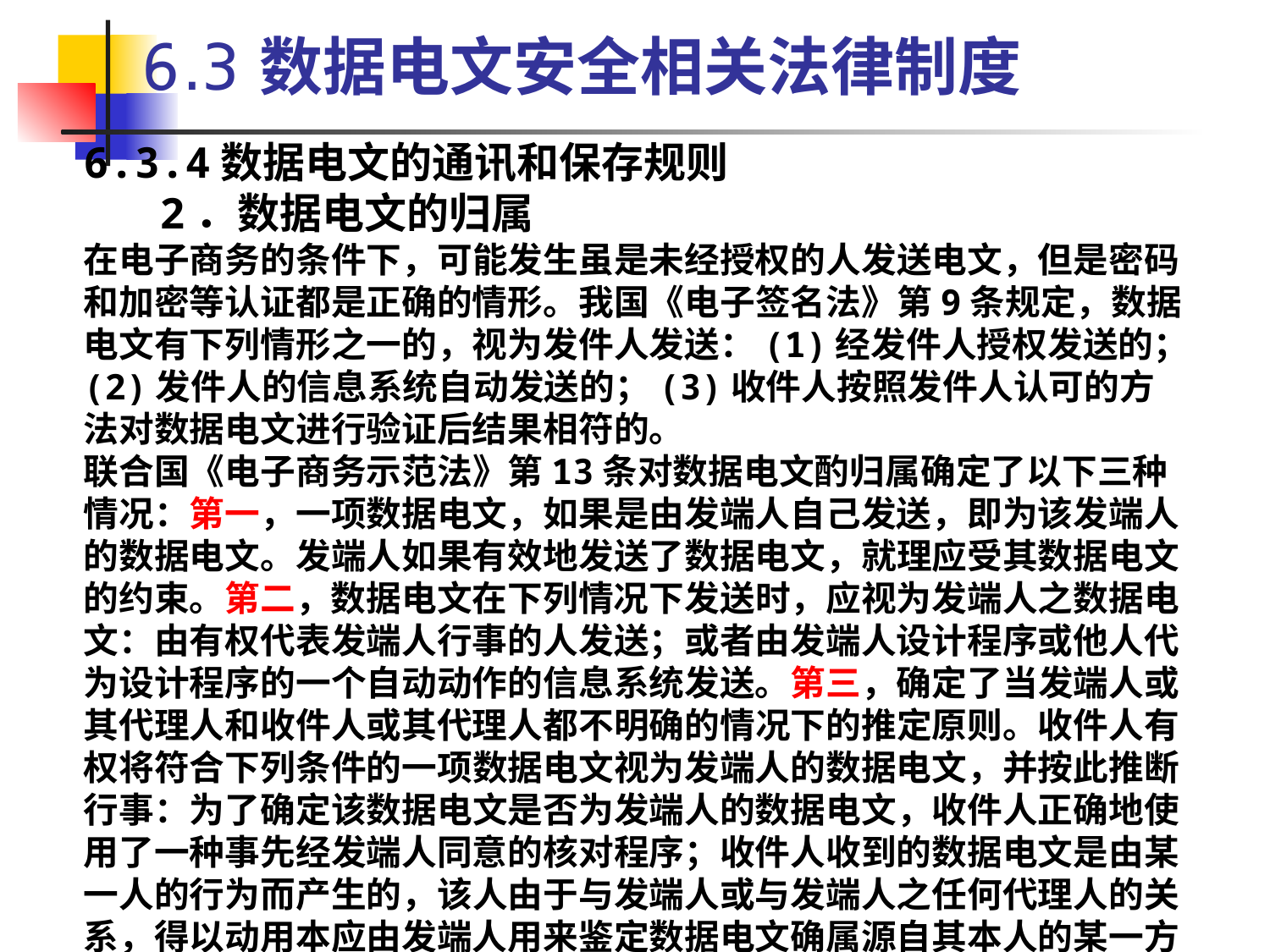

6.3数据电文安全相关法律制度
6.3.4数据电文的通讯和保存规则
   2．数据电文的归属
在电子商务的条件下，可能发生虽是未经授权的人发送电文，但是密码和加密等认证都是正确的情形。我国《电子签名法》第9条规定，数据电文有下列情形之一的，视为发件人发送：(1)经发件人授权发送的；(2)发件人的信息系统自动发送的；(3)收件人按照发件人认可的方法对数据电文进行验证后结果相符的。
联合国《电子商务示范法》第13条对数据电文酌归属确定了以下三种情况：第一，一项数据电文，如果是由发端人自己发送，即为该发端人的数据电文。发端人如果有效地发送了数据电文，就理应受其数据电文的约束。第二，数据电文在下列情况下发送时，应视为发端人之数据电文：由有权代表发端人行事的人发送；或者由发端人设计程序或他人代为设计程序的一个自动动作的信息系统发送。第三，确定了当发端人或其代理人和收件人或其代理人都不明确的情况下的推定原则。收件人有权将符合下列条件的一项数据电文视为发端人的数据电文，并按此推断行事：为了确定该数据电文是否为发端人的数据电文，收件人正确地使用了一种事先经发端人同意的核对程序；收件人收到的数据电文是由某一人的行为而产生的，该人由于与发端人或与发端人之任何代理人的关系，得以动用本应由发端人用来鉴定数据电文确属源自其本人的某一方法。